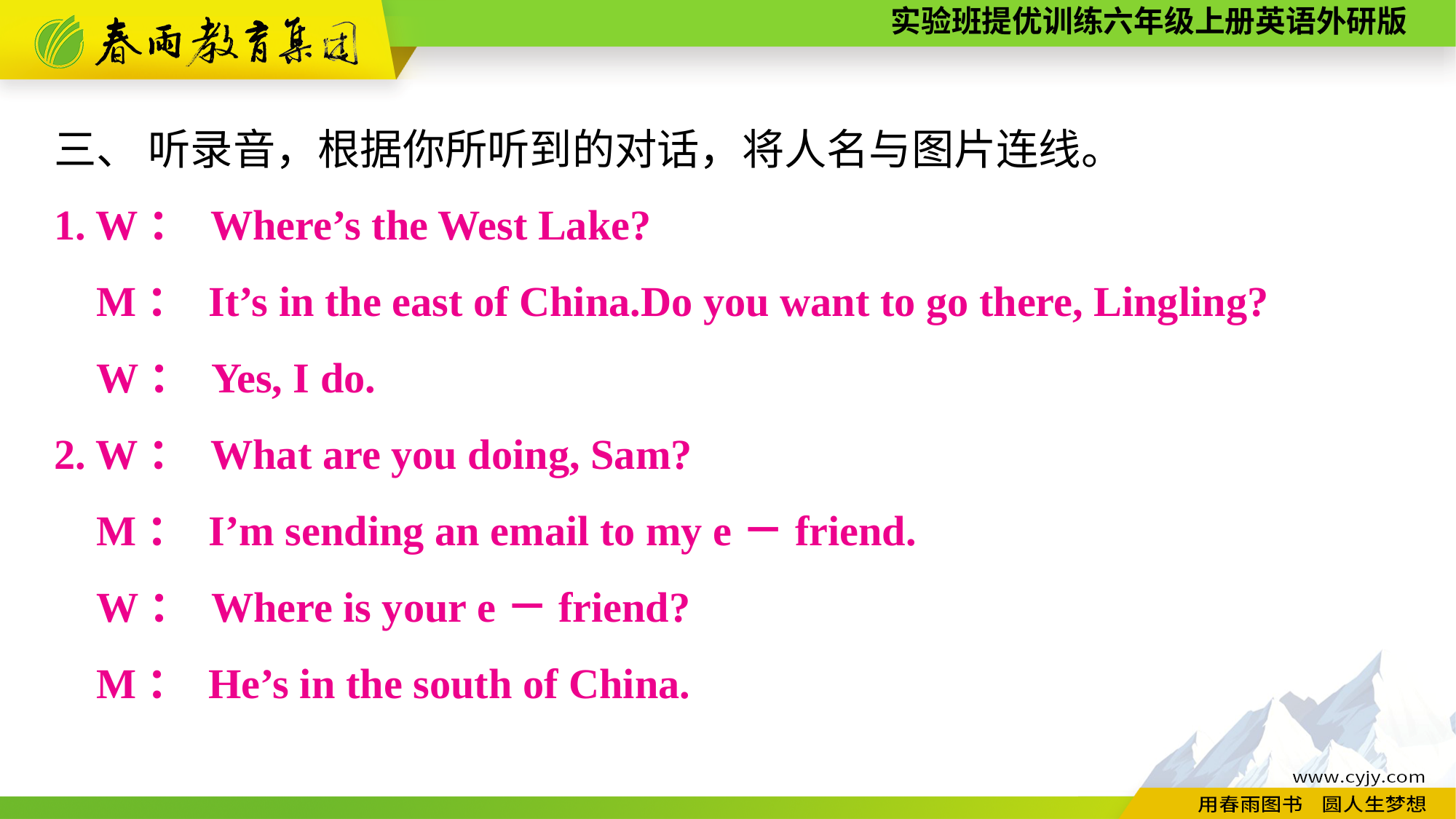

三、 听录音，根据你所听到的对话，将人名与图片连线。
1. W： Where’s the West Lake?
    M： It’s in the east of China.Do you want to go there, Lingling?
    W： Yes, I do.
2. W： What are you doing, Sam?
    M： I’m sending an email to my e－friend.
    W： Where is your e－friend?
    M： He’s in the south of China.